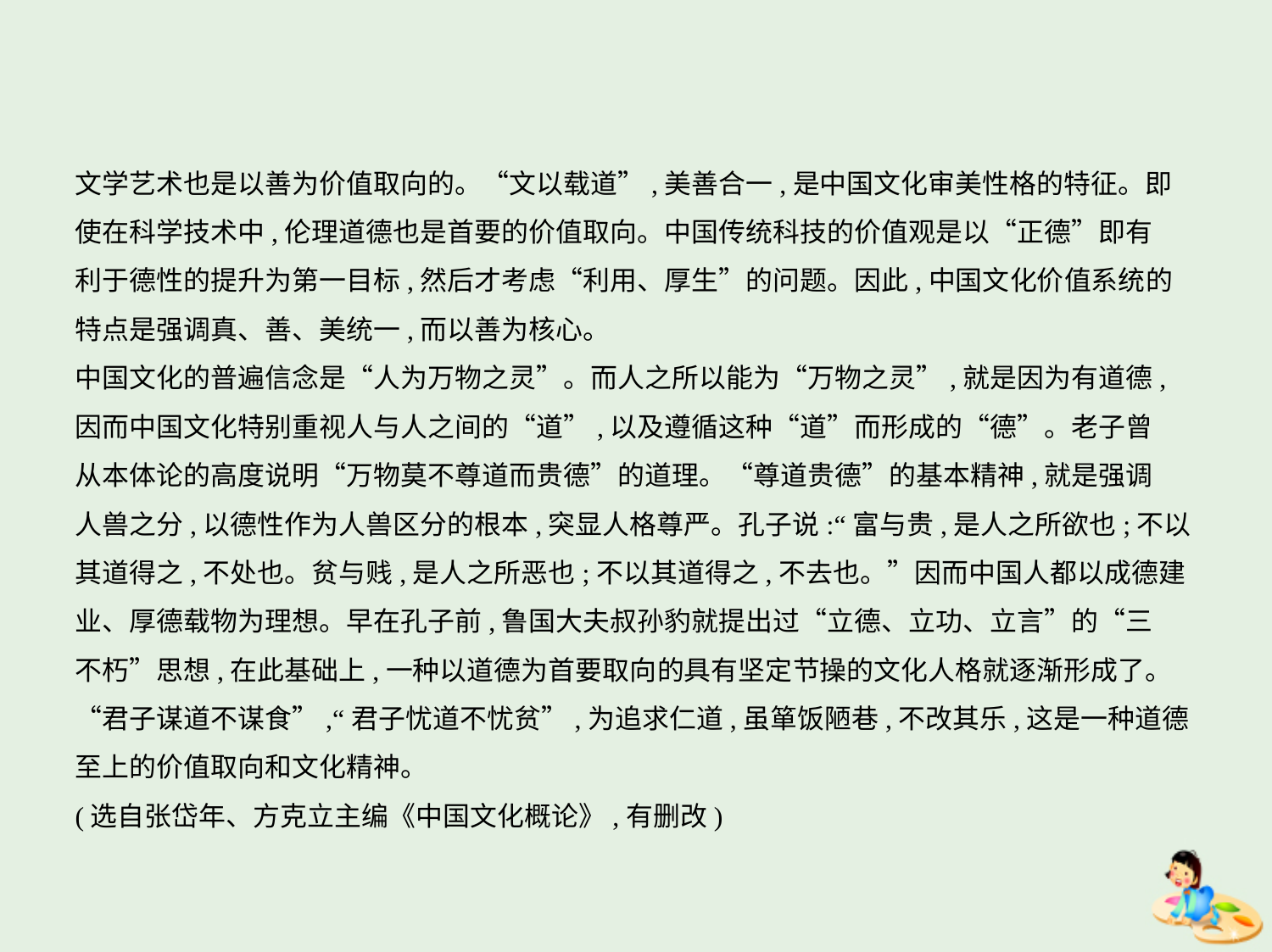

文学艺术也是以善为价值取向的。“文以载道”,美善合一,是中国文化审美性格的特征。即
使在科学技术中,伦理道德也是首要的价值取向。中国传统科技的价值观是以“正德”即有
利于德性的提升为第一目标,然后才考虑“利用、厚生”的问题。因此,中国文化价值系统的
特点是强调真、善、美统一,而以善为核心。
中国文化的普遍信念是“人为万物之灵”。而人之所以能为“万物之灵”,就是因为有道德,
因而中国文化特别重视人与人之间的“道”,以及遵循这种“道”而形成的“德”。老子曾
从本体论的高度说明“万物莫不尊道而贵德”的道理。“尊道贵德”的基本精神,就是强调
人兽之分,以德性作为人兽区分的根本,突显人格尊严。孔子说:“富与贵,是人之所欲也;不以
其道得之,不处也。贫与贱,是人之所恶也;不以其道得之,不去也。”因而中国人都以成德建
业、厚德载物为理想。早在孔子前,鲁国大夫叔孙豹就提出过“立德、立功、立言”的“三
不朽”思想,在此基础上,一种以道德为首要取向的具有坚定节操的文化人格就逐渐形成了。
“君子谋道不谋食”,“君子忧道不忧贫”,为追求仁道,虽箪饭陋巷,不改其乐,这是一种道德
至上的价值取向和文化精神。
(选自张岱年、方克立主编《中国文化概论》,有删改)